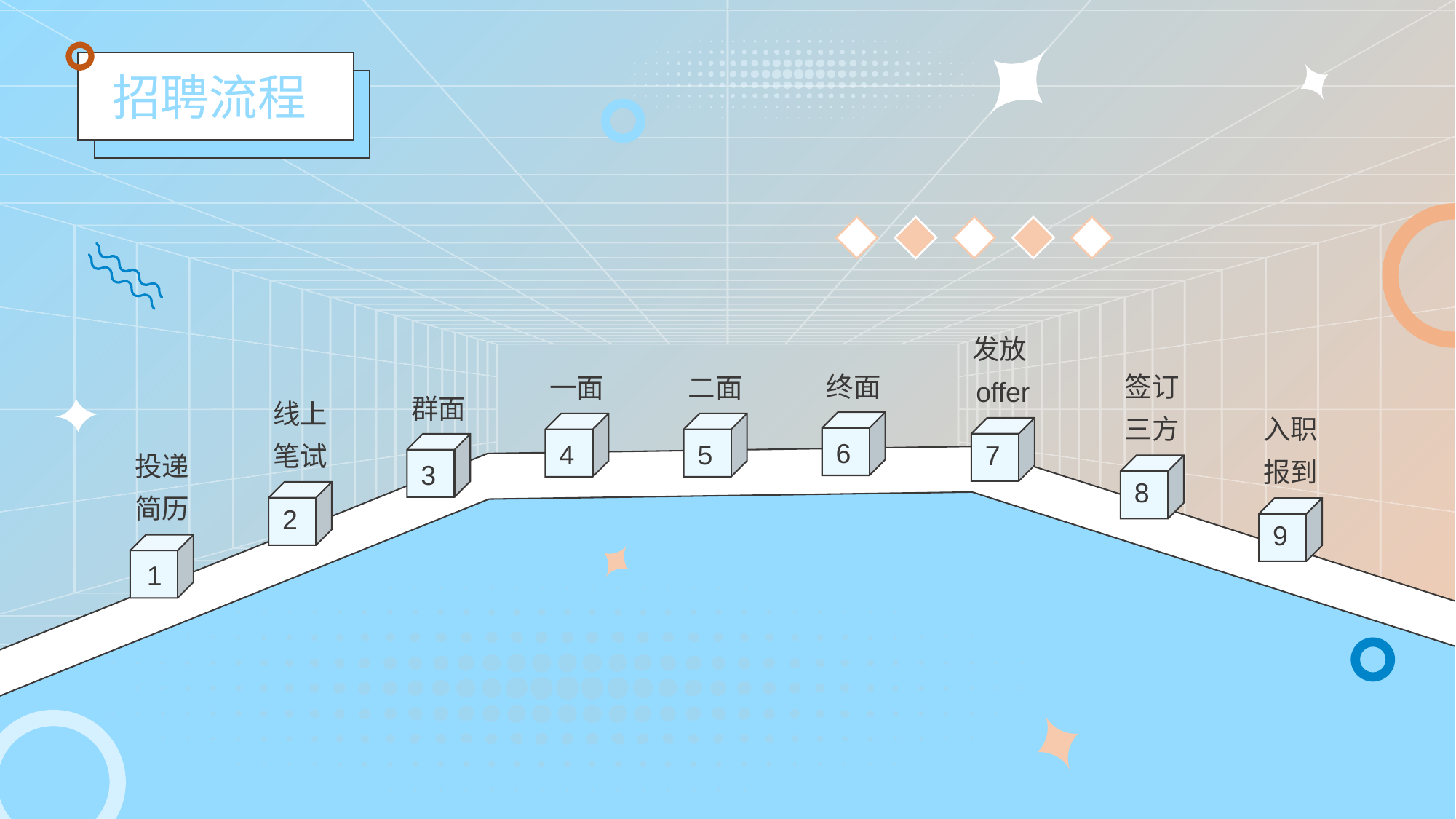

招聘流程
发放offer

7
终面

6
签订三方

8
一面

4
二面

5
群面

3
线上笔试

2
入职报到

9
投递简历

1